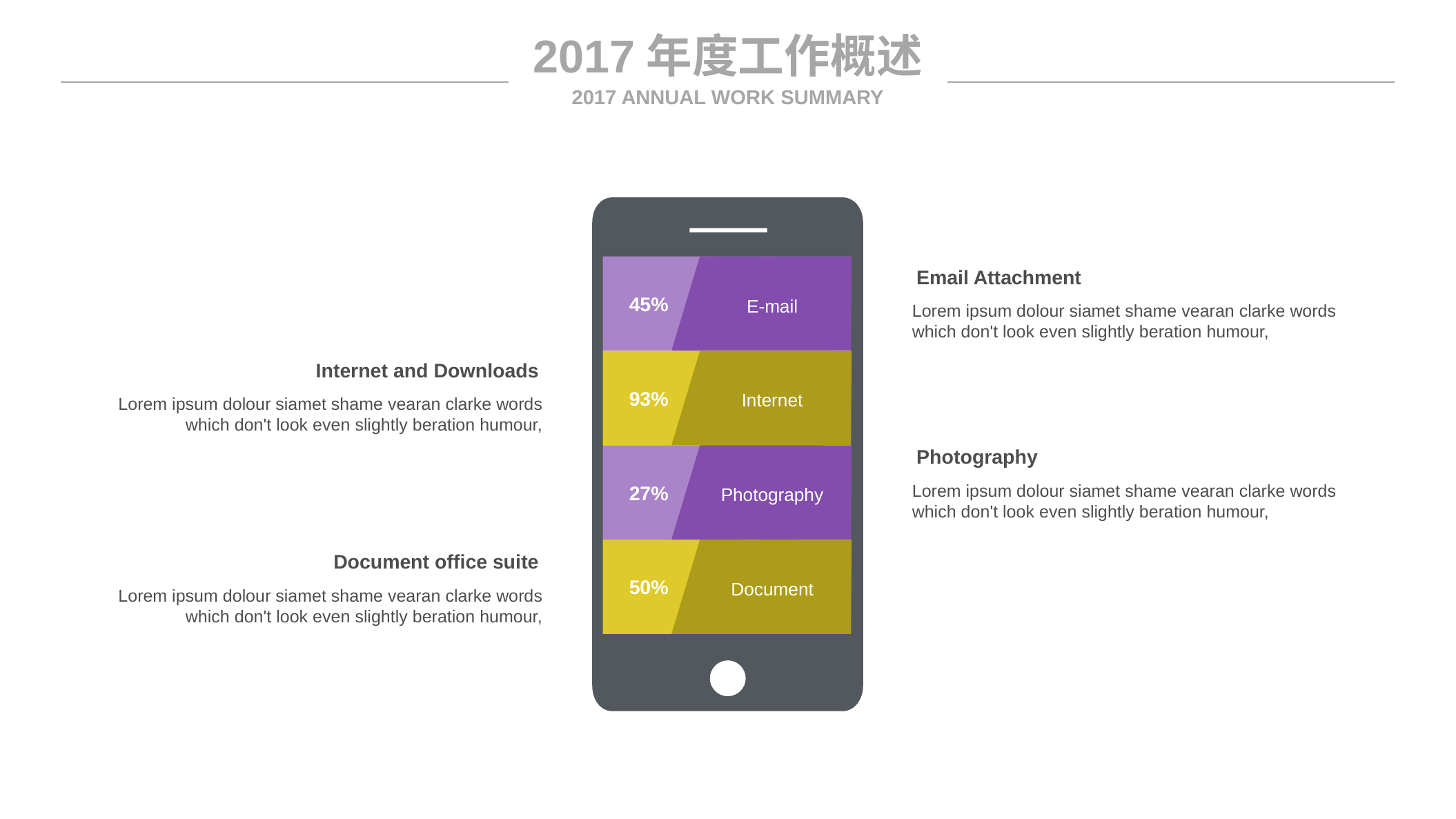

2017年度工作概述
2017 ANNUAL WORK SUMMARY

45%
E-mail

93%
Internet

27%
Photography

50%
Document
Email Attachment
Lorem ipsum dolour siamet shame vearan clarke words which don't look even slightly beration humour,
Internet and Downloads
Lorem ipsum dolour siamet shame vearan clarke words which don't look even slightly beration humour,
Photography
Lorem ipsum dolour siamet shame vearan clarke words which don't look even slightly beration humour,
Document office suite
Lorem ipsum dolour siamet shame vearan clarke words which don't look even slightly beration humour,